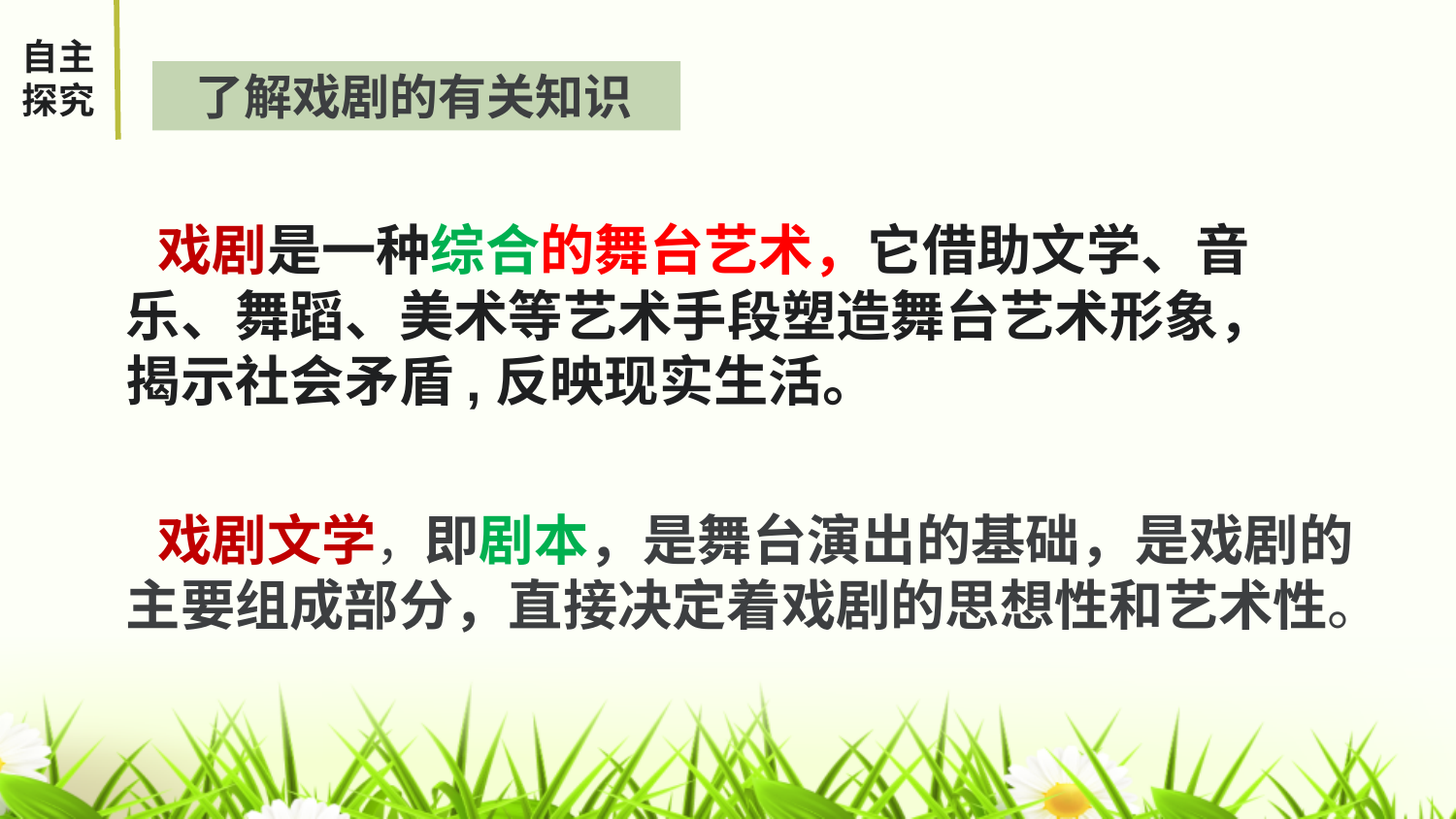

自主探究
了解戏剧的有关知识
戏剧是一种综合的舞台艺术，它借助文学、音乐、舞蹈、美术等艺术手段塑造舞台艺术形象，揭示社会矛盾,反映现实生活。
戏剧文学，即剧本，是舞台演出的基础，是戏剧的主要组成部分，直接决定着戏剧的思想性和艺术性。